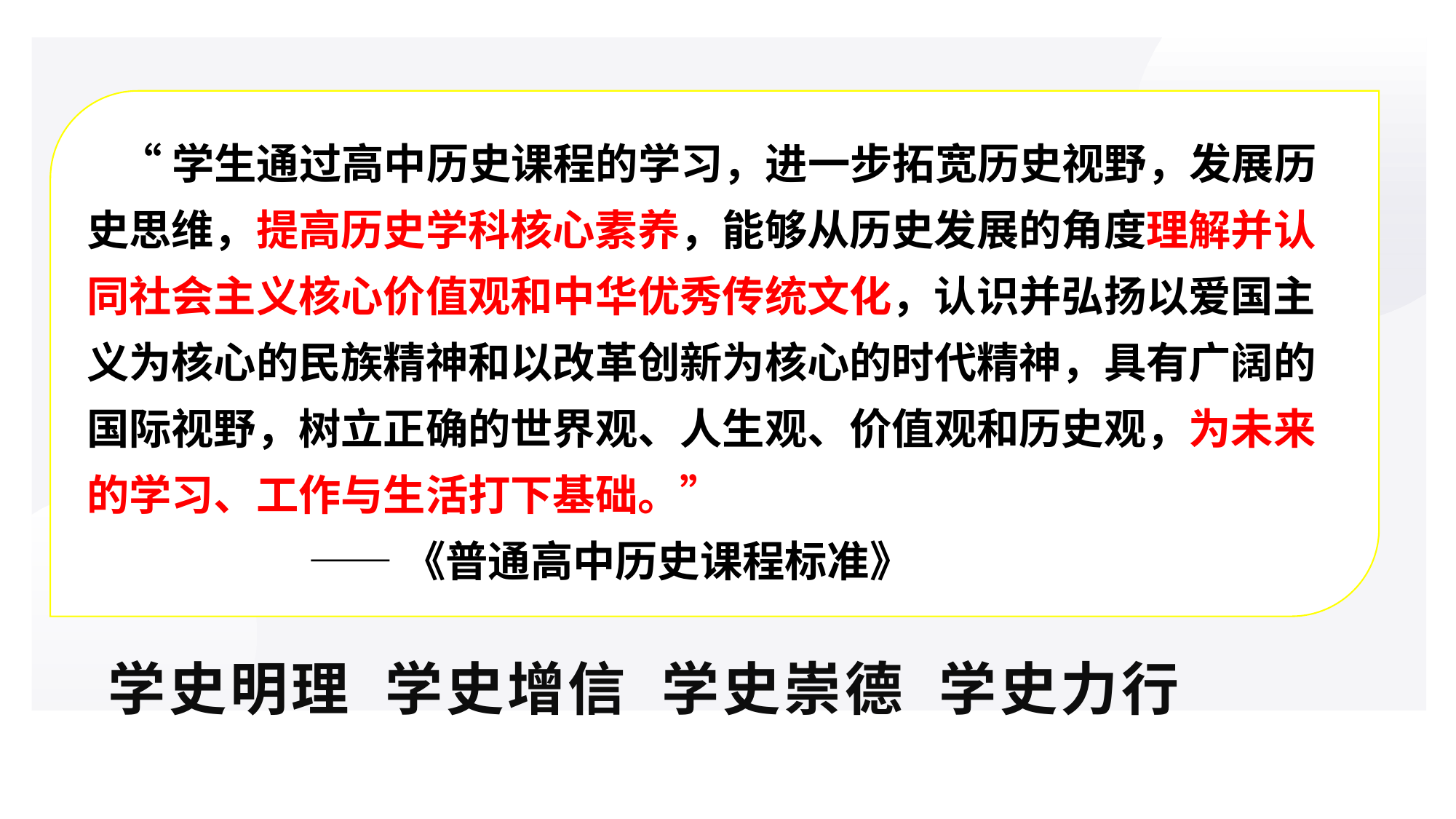

“学生通过高中历史课程的学习，进一步拓宽历史视野，发展历史思维，提高历史学科核心素养，能够从历史发展的角度理解并认同社会主义核心价值观和中华优秀传统文化，认识并弘扬以爱国主义为核心的民族精神和以改革创新为核心的时代精神，具有广阔的国际视野，树立正确的世界观、人生观、价值观和历史观，为未来的学习、工作与生活打下基础。”
                       ——《普通高中历史课程标准》
#
学史明理  学史增信  学史崇德  学史力行